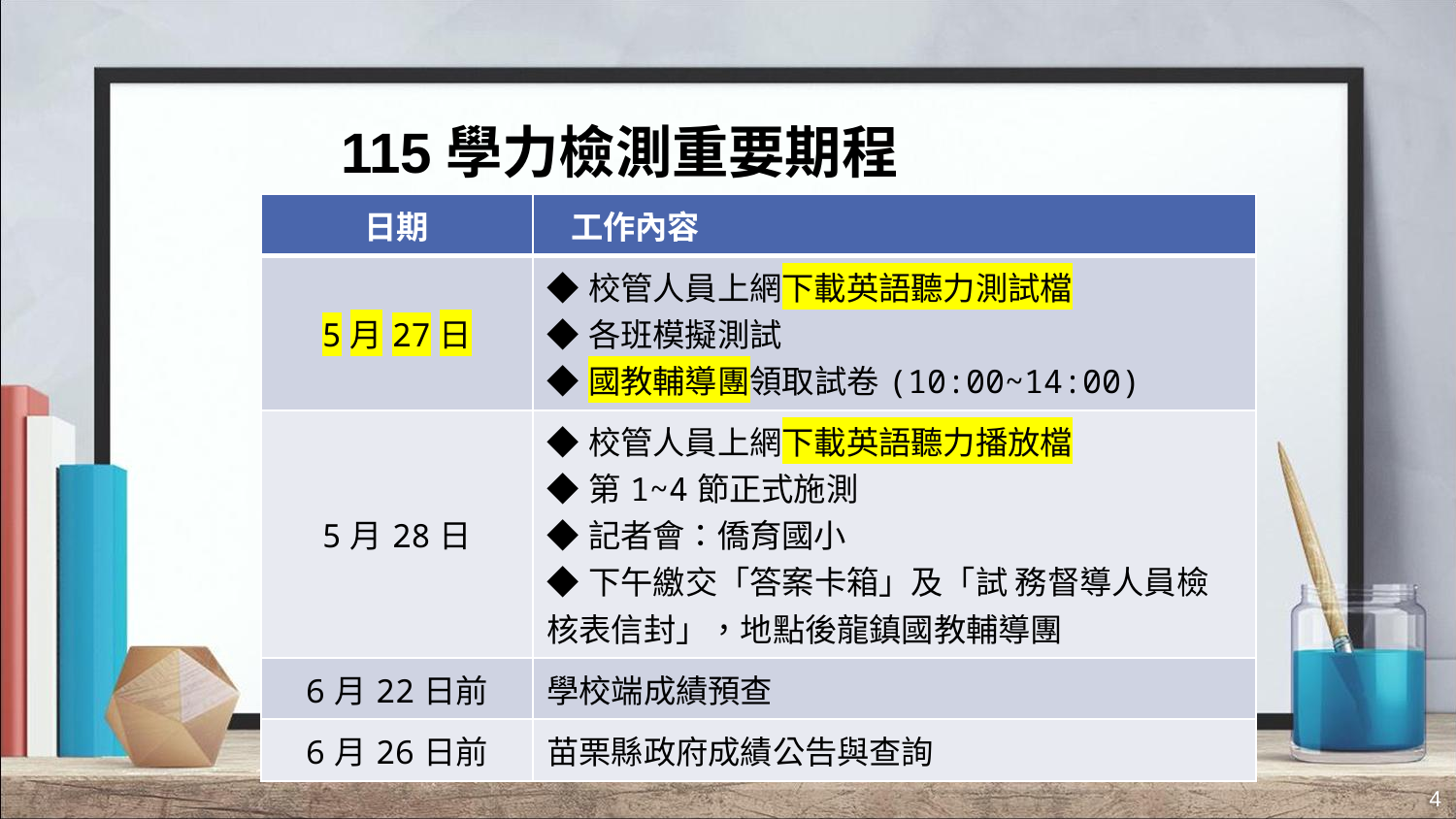

115學力檢測重要期程(二)
| 日期 | 工作內容 |
| --- | --- |
| 5月27日 | ◆校管人員上網下載英語聽力測試檔 ◆各班模擬測試 ◆國教輔導團領取試卷(10:00~14:00) |
| 5月28日 | ◆校管人員上網下載英語聽力播放檔 ◆第1~4節正式施測 ◆記者會：僑育國小 ◆下午繳交「答案卡箱」及「試 務督導人員檢核表信封」，地點後龍鎮國教輔導團 |
| 6月22日前 | 學校端成績預查 |
| 6月26日前 | 苗栗縣政府成績公告與查詢 |
4